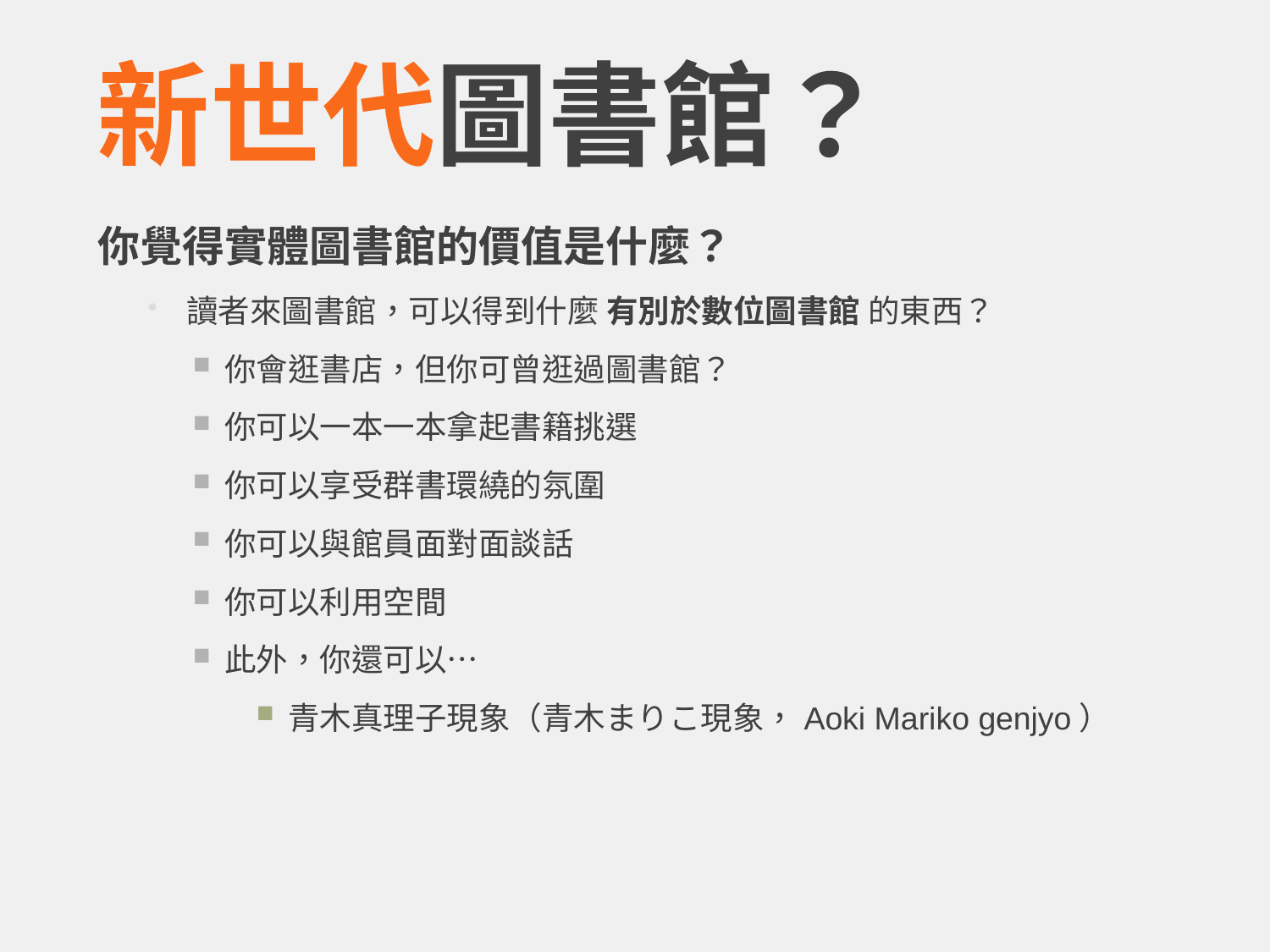

# 新世代圖書館？
你覺得實體圖書館的價值是什麼？
讀者來圖書館，可以得到什麼 有別於數位圖書館 的東西？
你會逛書店，但你可曾逛過圖書館？
你可以一本一本拿起書籍挑選
你可以享受群書環繞的氛圍
你可以與館員面對面談話
你可以利用空間
此外，你還可以…
青木真理子現象（青木まりこ現象，Aoki Mariko genjyo）